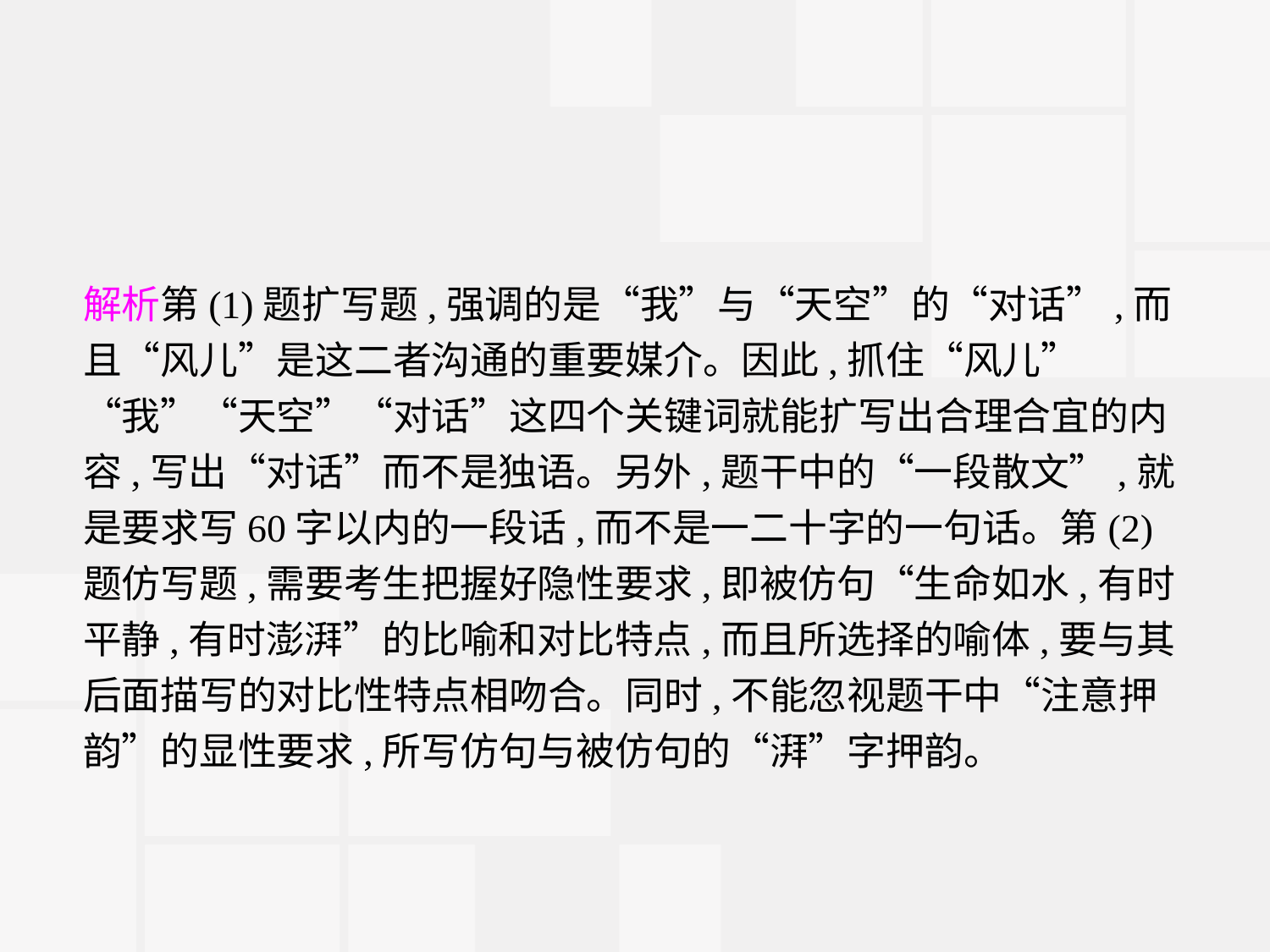

解析第(1)题扩写题,强调的是“我”与“天空”的“对话”,而且“风儿”是这二者沟通的重要媒介。因此,抓住“风儿”“我”“天空”“对话”这四个关键词就能扩写出合理合宜的内容,写出“对话”而不是独语。另外,题干中的“一段散文”,就是要求写60字以内的一段话,而不是一二十字的一句话。第(2)题仿写题,需要考生把握好隐性要求,即被仿句“生命如水,有时平静,有时澎湃”的比喻和对比特点,而且所选择的喻体,要与其后面描写的对比性特点相吻合。同时,不能忽视题干中“注意押韵”的显性要求,所写仿句与被仿句的“湃”字押韵。